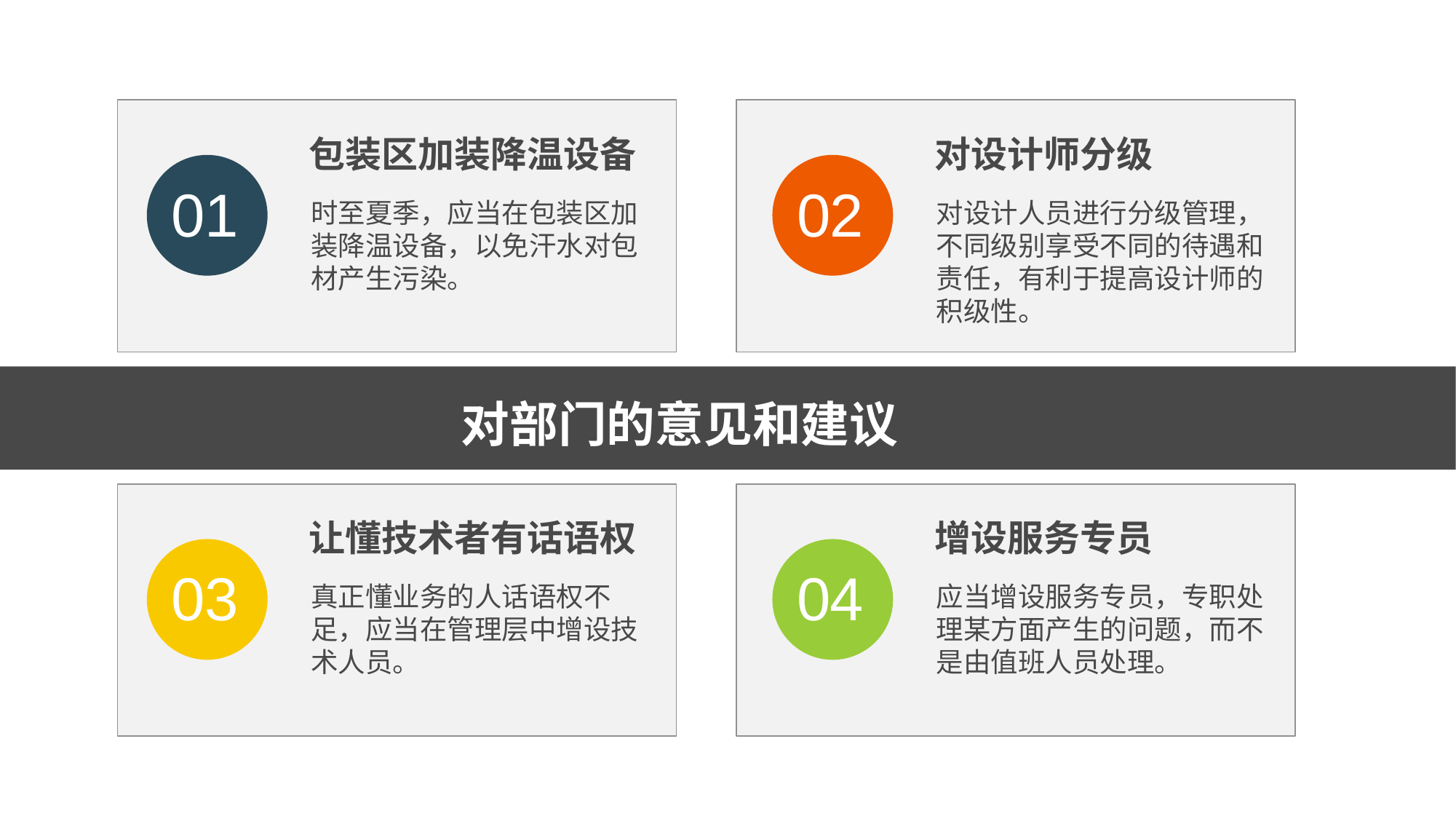

包装区加装降温设备
对设计师分级

01

02
时至夏季，应当在包装区加装降温设备，以免汗水对包材产生污染。
对设计人员进行分级管理，不同级别享受不同的待遇和责任，有利于提高设计师的积级性。

对部门的意见和建议

让懂技术者有话语权
增设服务专员

03

04
真正懂业务的人话语权不足，应当在管理层中增设技术人员。
应当增设服务专员，专职处理某方面产生的问题，而不是由值班人员处理。